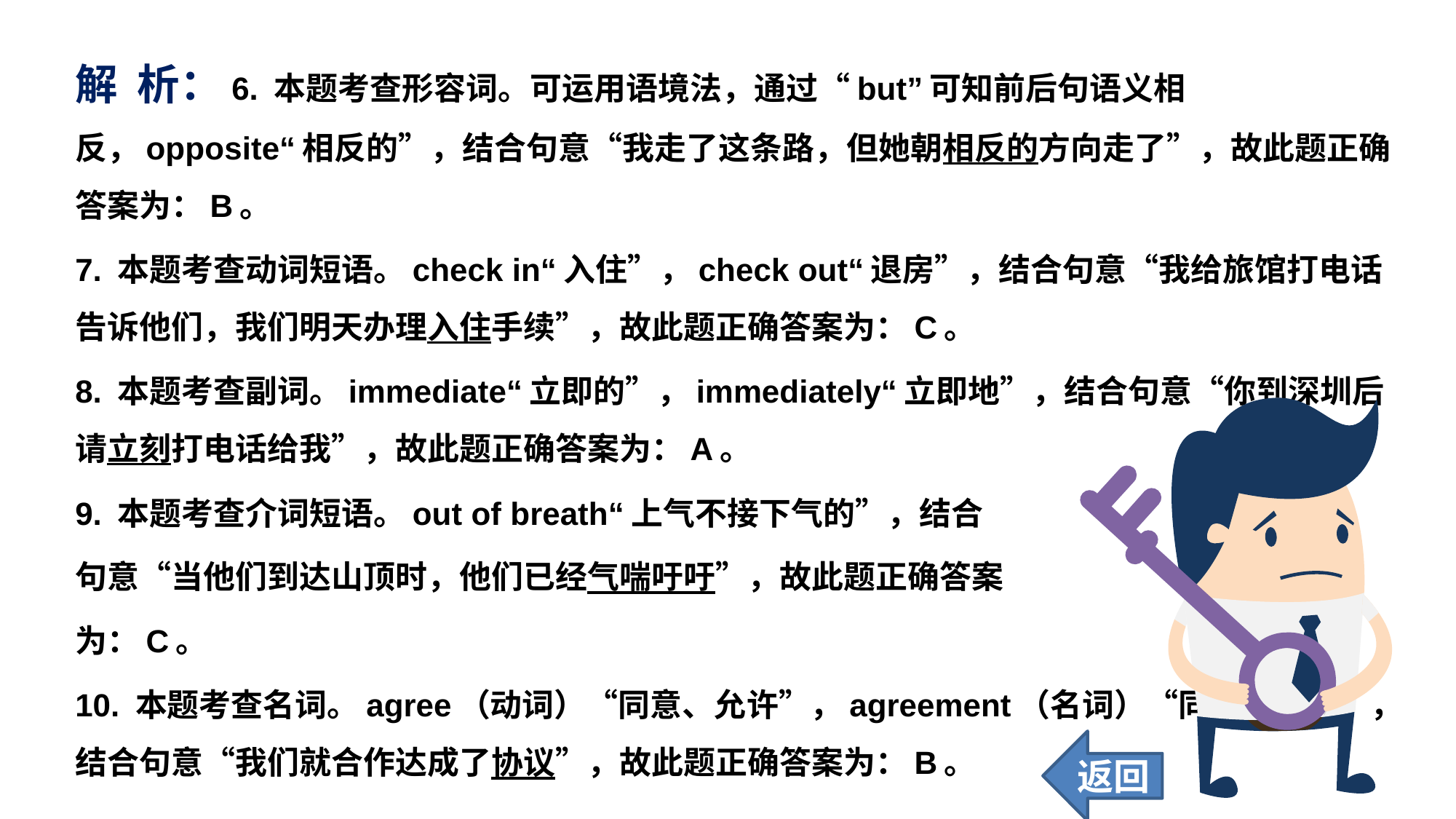

解  析：6. 本题考查形容词。可运用语境法，通过“but”可知前后句语义相反，opposite“相反的”，结合句意“我走了这条路，但她朝相反的方向走了”，故此题正确答案为：B。
7. 本题考查动词短语。check in“入住”，check out“退房”，结合句意“我给旅馆打电话告诉他们，我们明天办理入住手续”，故此题正确答案为：C。
8. 本题考查副词。immediate“立即的”，immediately“立即地”，结合句意“你到深圳后请立刻打电话给我”，故此题正确答案为：A。
9. 本题考查介词短语。out of breath“上气不接下气的”，结合
句意“当他们到达山顶时，他们已经气喘吁吁”，故此题正确答案
为：C。
10. 本题考查名词。agree（动词）“同意、允许”，agreement（名词）“同意、协议”，结合句意“我们就合作达成了协议”，故此题正确答案为：B。

返回
46